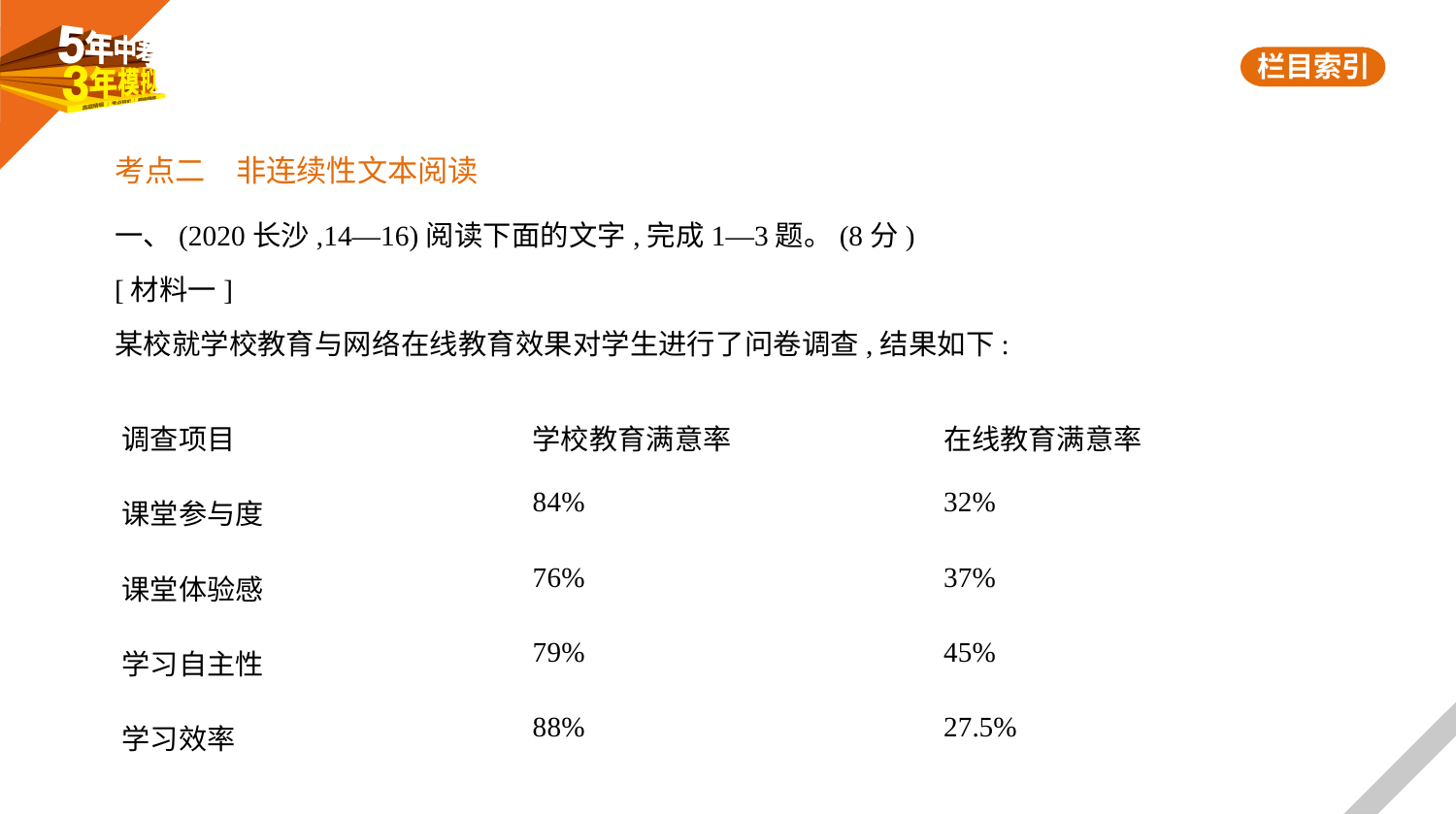

考点二　非连续性文本阅读
一、(2020长沙,14—16)阅读下面的文字,完成1—3题。(8分)
[材料一]
某校就学校教育与网络在线教育效果对学生进行了问卷调查,结果如下:
| 调查项目 | 学校教育满意率 | 在线教育满意率 |
| --- | --- | --- |
| 课堂参与度 | 84% | 32% |
| 课堂体验感 | 76% | 37% |
| 学习自主性 | 79% | 45% |
| 学习效率 | 88% | 27.5% |